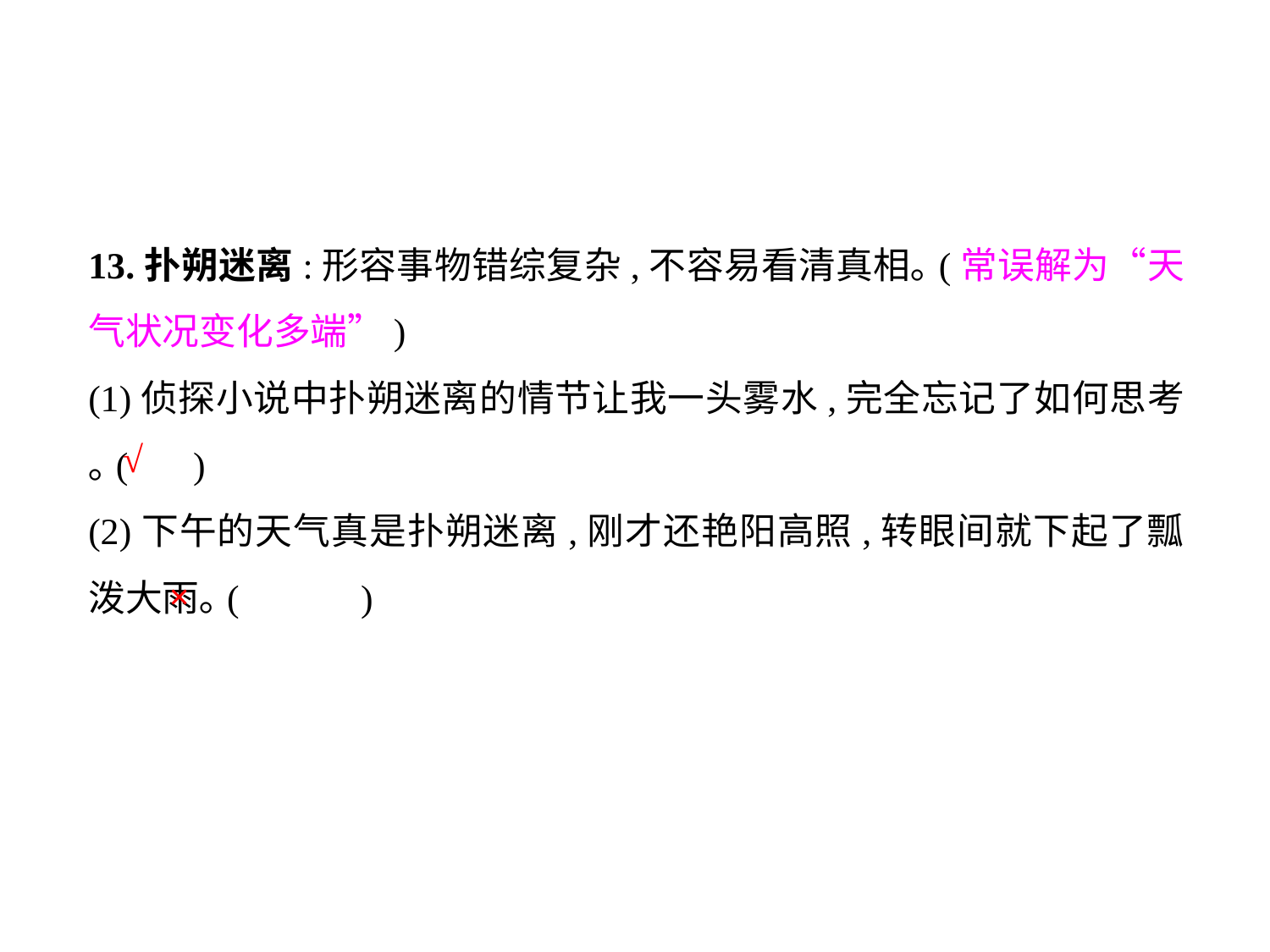

13.扑朔迷离:形容事物错综复杂,不容易看清真相｡(常误解为“天气状况变化多端”)
(1)侦探小说中扑朔迷离的情节让我一头雾水,完全忘记了如何思考｡(       )
(2)下午的天气真是扑朔迷离,刚才还艳阳高照,转眼间就下起了瓢泼大雨｡(	  )
√
×